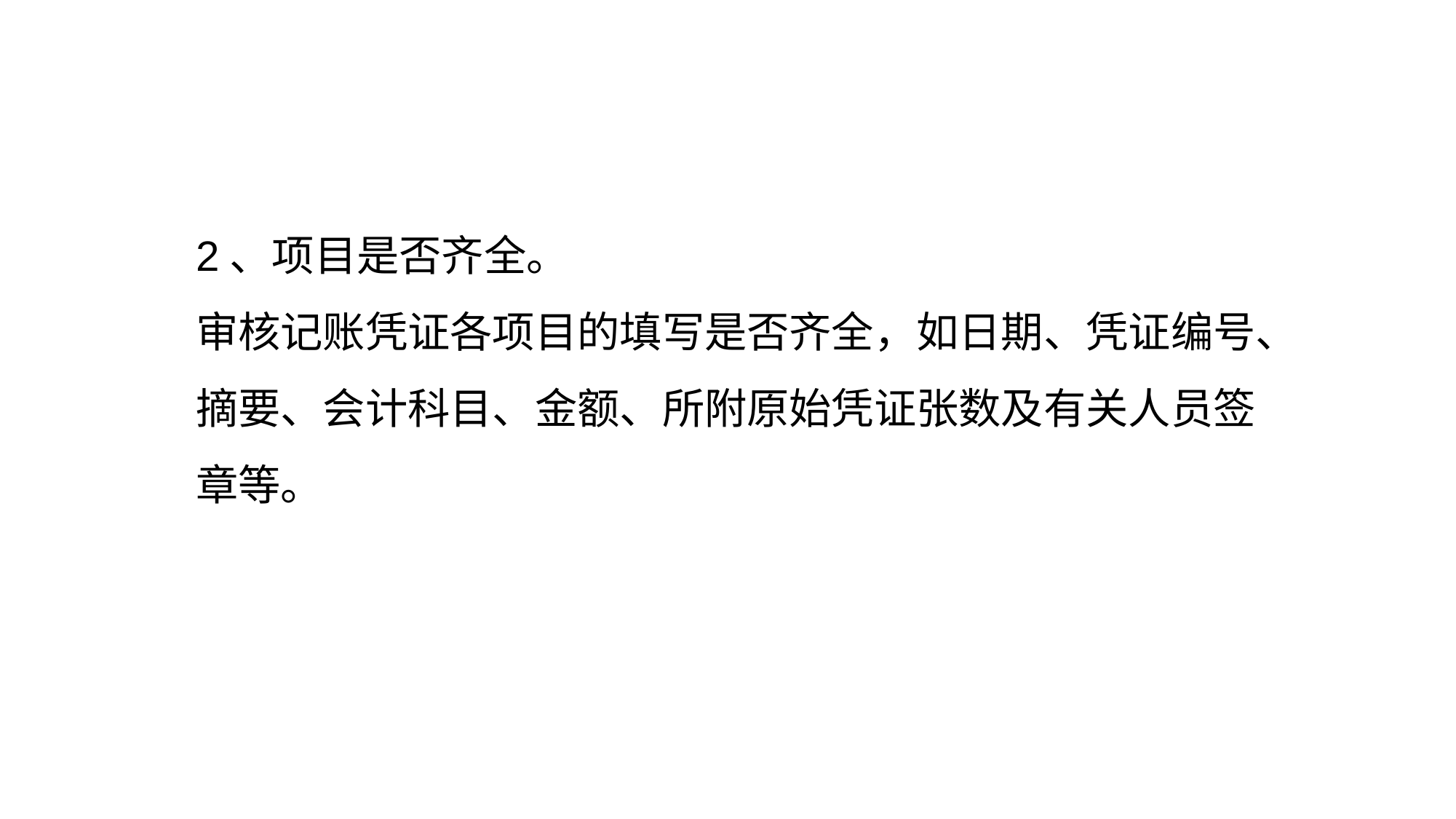

2、项目是否齐全。
审核记账凭证各项目的填写是否齐全，如日期、凭证编号、摘要、会计科目、金额、所附原始凭证张数及有关人员签章等。